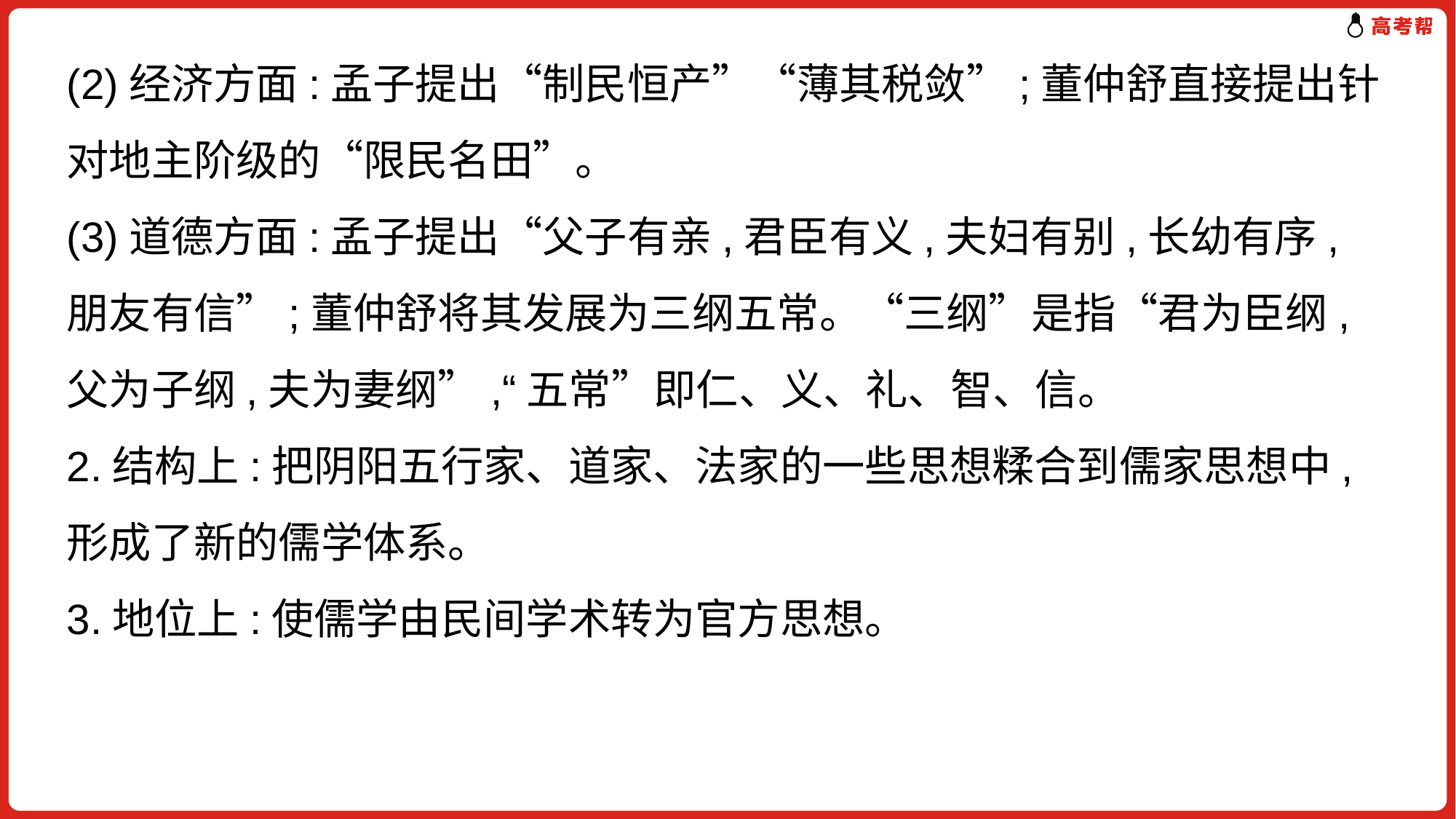

(2)经济方面:孟子提出“制民恒产”“薄其税敛”;董仲舒直接提出针对地主阶级的“限民名田”。
(3)道德方面:孟子提出“父子有亲,君臣有义,夫妇有别,长幼有序,朋友有信”;董仲舒将其发展为三纲五常。“三纲”是指“君为臣纲,父为子纲,夫为妻纲”,“五常”即仁、义、礼、智、信。
2.结构上:把阴阳五行家、道家、法家的一些思想糅合到儒家思想中,形成了新的儒学体系。
3.地位上:使儒学由民间学术转为官方思想。